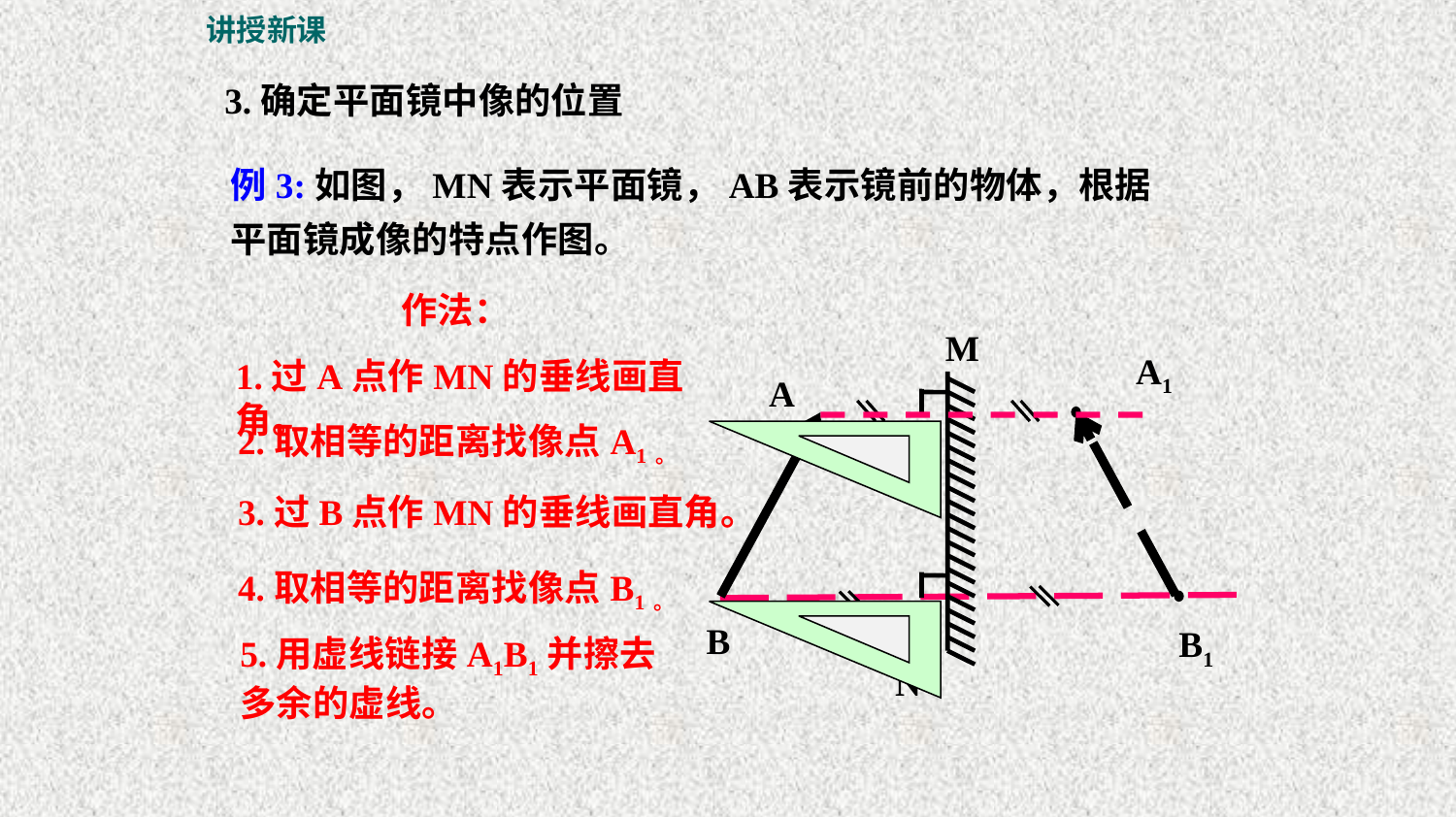

讲授新课
3.确定平面镜中像的位置
例3:如图，MN表示平面镜，AB表示镜前的物体，根据平面镜成像的特点作图。
作法：
M
A1

1.过A点作MN的垂线画直角。
A

B

2.取相等的距离找像点A1。

3.过B点作MN的垂线画直角。
4.取相等的距离找像点B1。

B1

5.用虚线链接A1B1并擦去
多余的虚线。
N